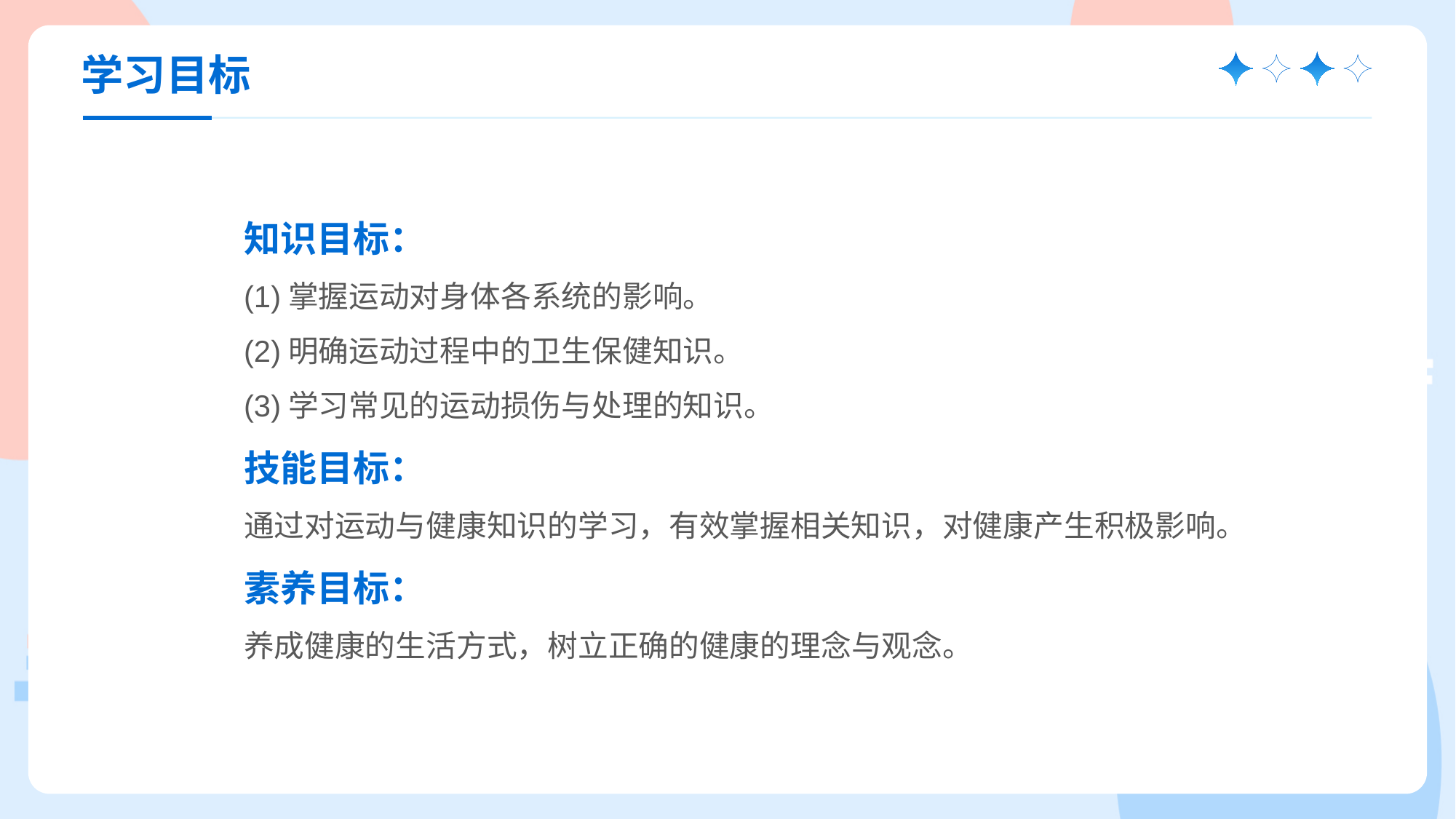

学习目标
知识目标：
(1)掌握运动对身体各系统的影响。
(2)明确运动过程中的卫生保健知识。
(3)学习常见的运动损伤与处理的知识。
技能目标：
通过对运动与健康知识的学习，有效掌握相关知识，对健康产生积极影响。
素养目标：
养成健康的生活方式，树立正确的健康的理念与观念。